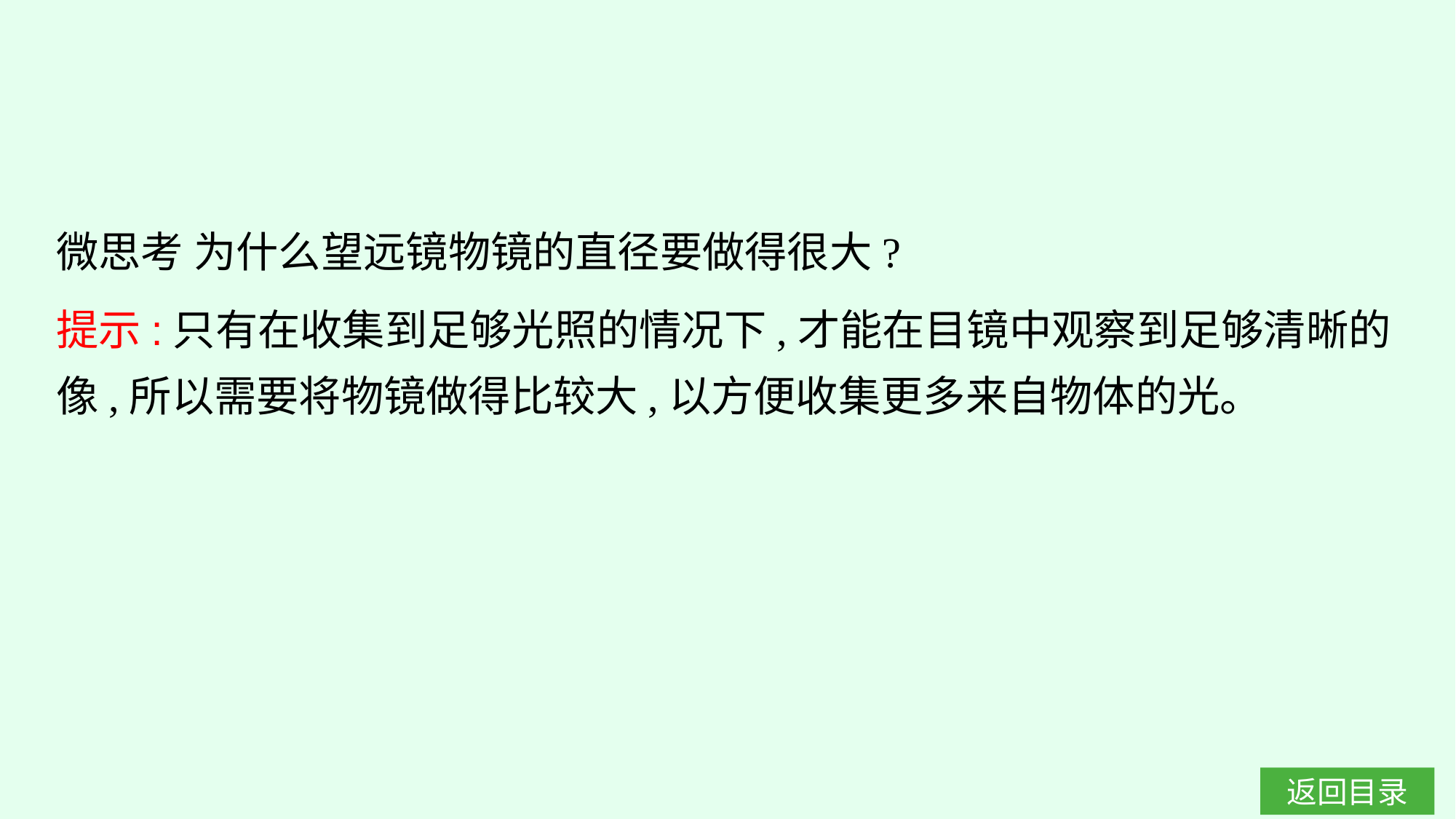

微思考 为什么望远镜物镜的直径要做得很大?
提示:只有在收集到足够光照的情况下,才能在目镜中观察到足够清晰的像,所以需要将物镜做得比较大,以方便收集更多来自物体的光。